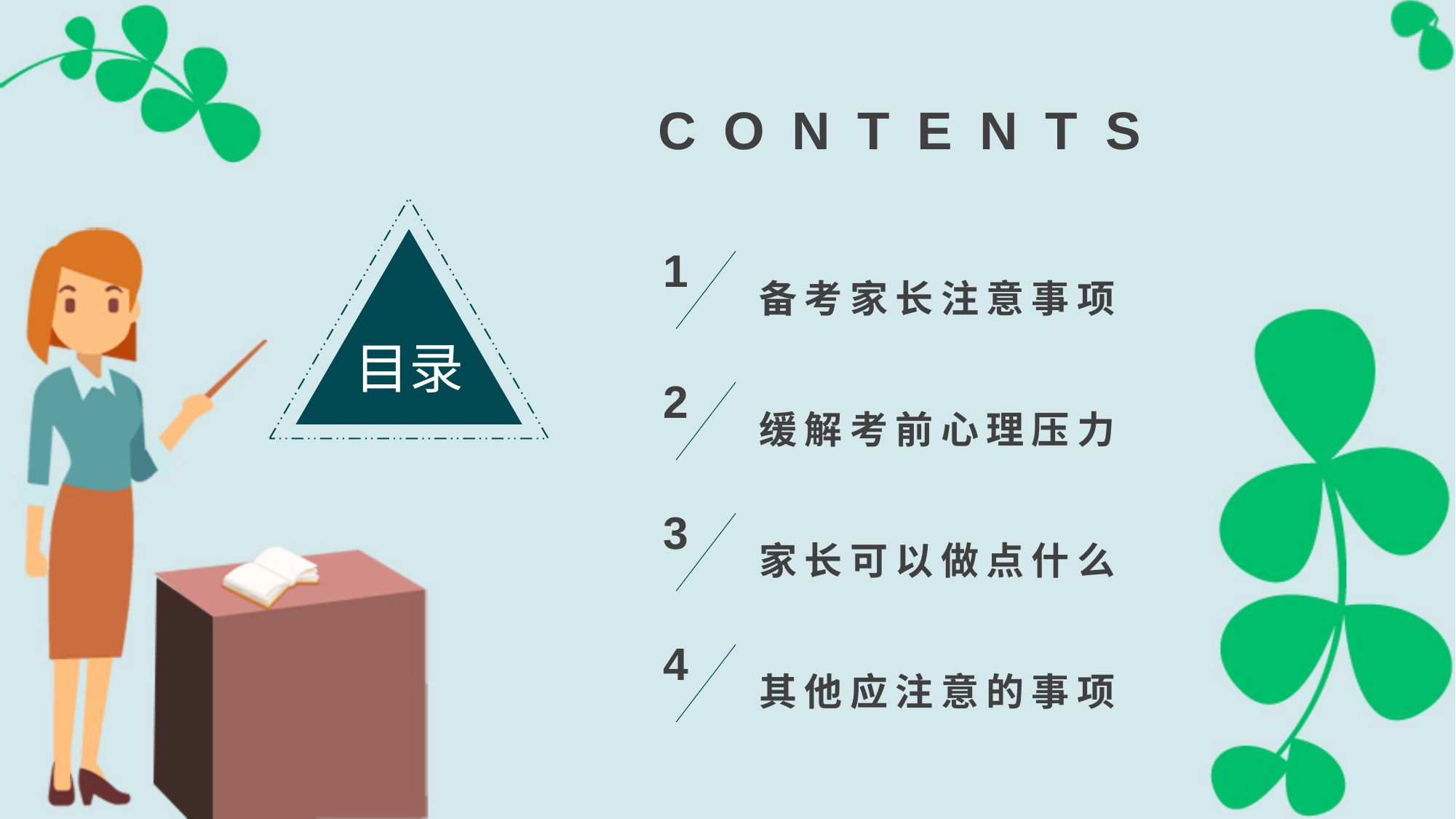

CONTENTS

目录
1
备考家长注意事项
2
缓解考前心理压力
3
家长可以做点什么
4
其他应注意的事项